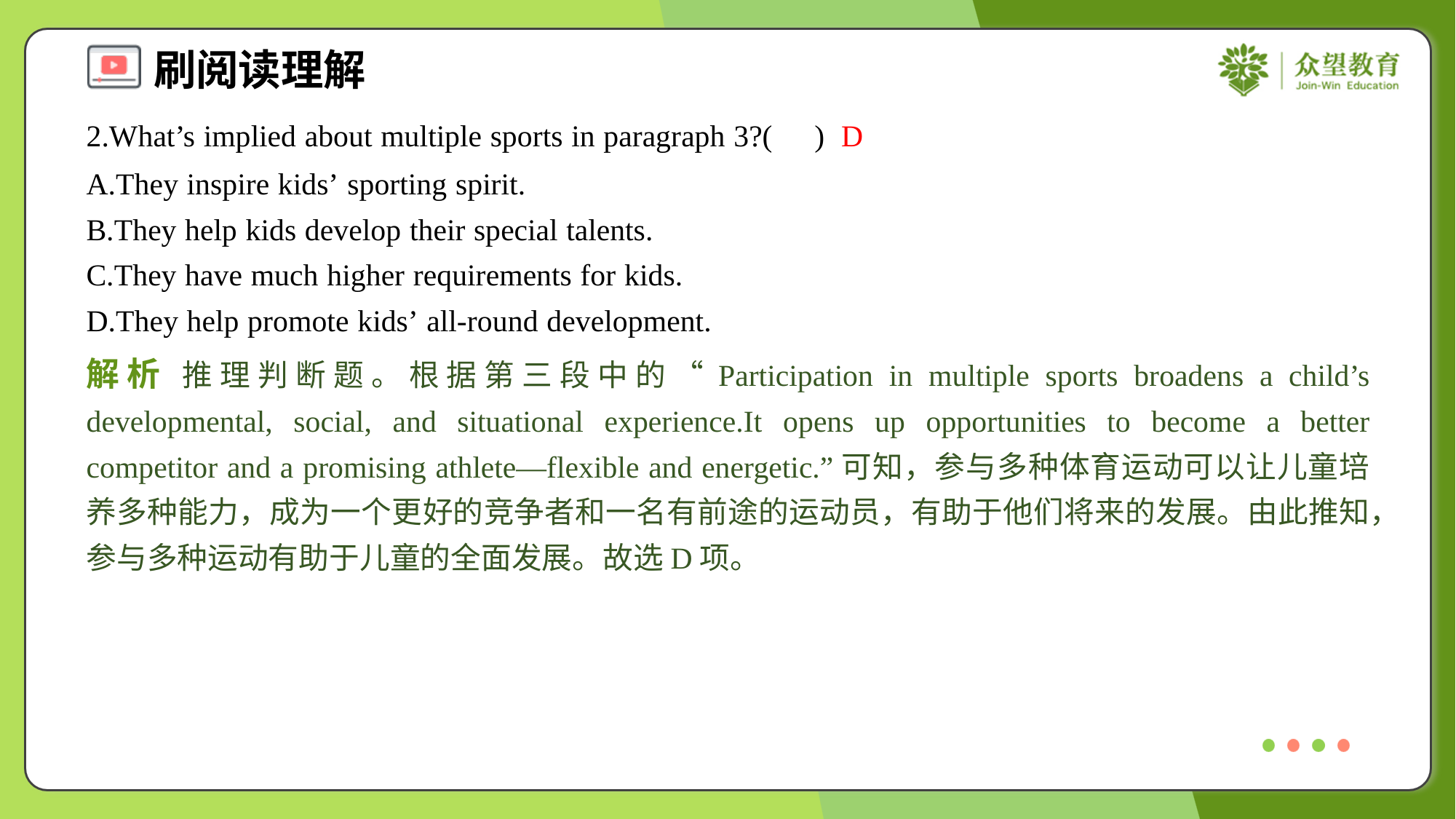

2.What’s implied about multiple sports in paragraph 3?(     )
D
A.They inspire kids’ sporting spirit.
B.They help kids develop their special talents.
C.They have much higher requirements for kids.
D.They help promote kids’ all-round development.
解析 推理判断题。根据第三段中的“Participation in multiple sports broadens a child’s developmental, social, and situational experience.It opens up opportunities to become a better competitor and a promising athlete—flexible and energetic.”可知，参与多种体育运动可以让儿童培养多种能力，成为一个更好的竞争者和一名有前途的运动员，有助于他们将来的发展。由此推知，参与多种运动有助于儿童的全面发展。故选D项。